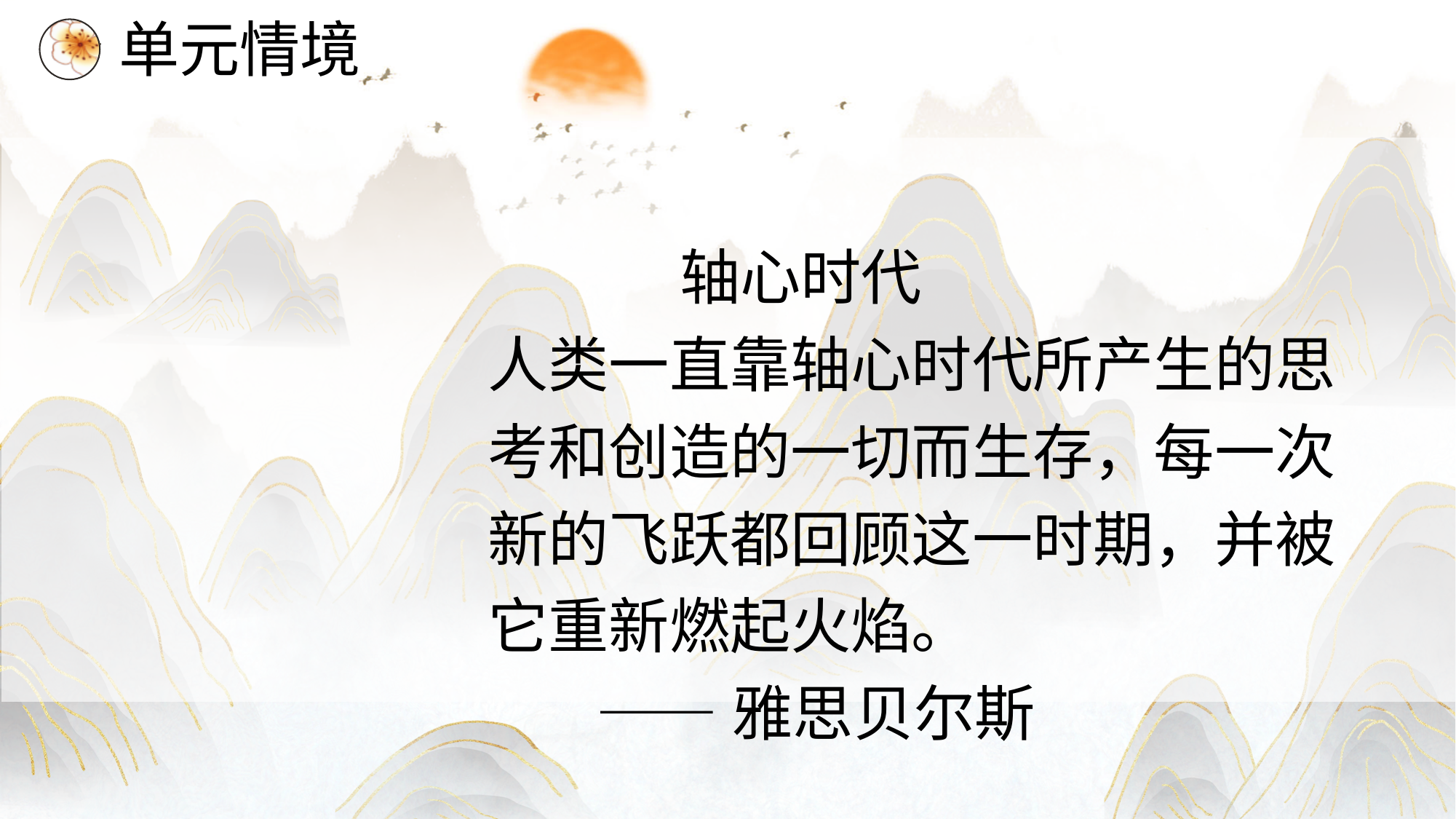

单元情境

             轴心时代
人类一直靠轴心时代所产生的思考和创造的一切而生存，每一次新的飞跃都回顾这一时期，并被它重新燃起火焰。
        ——雅思贝尔斯